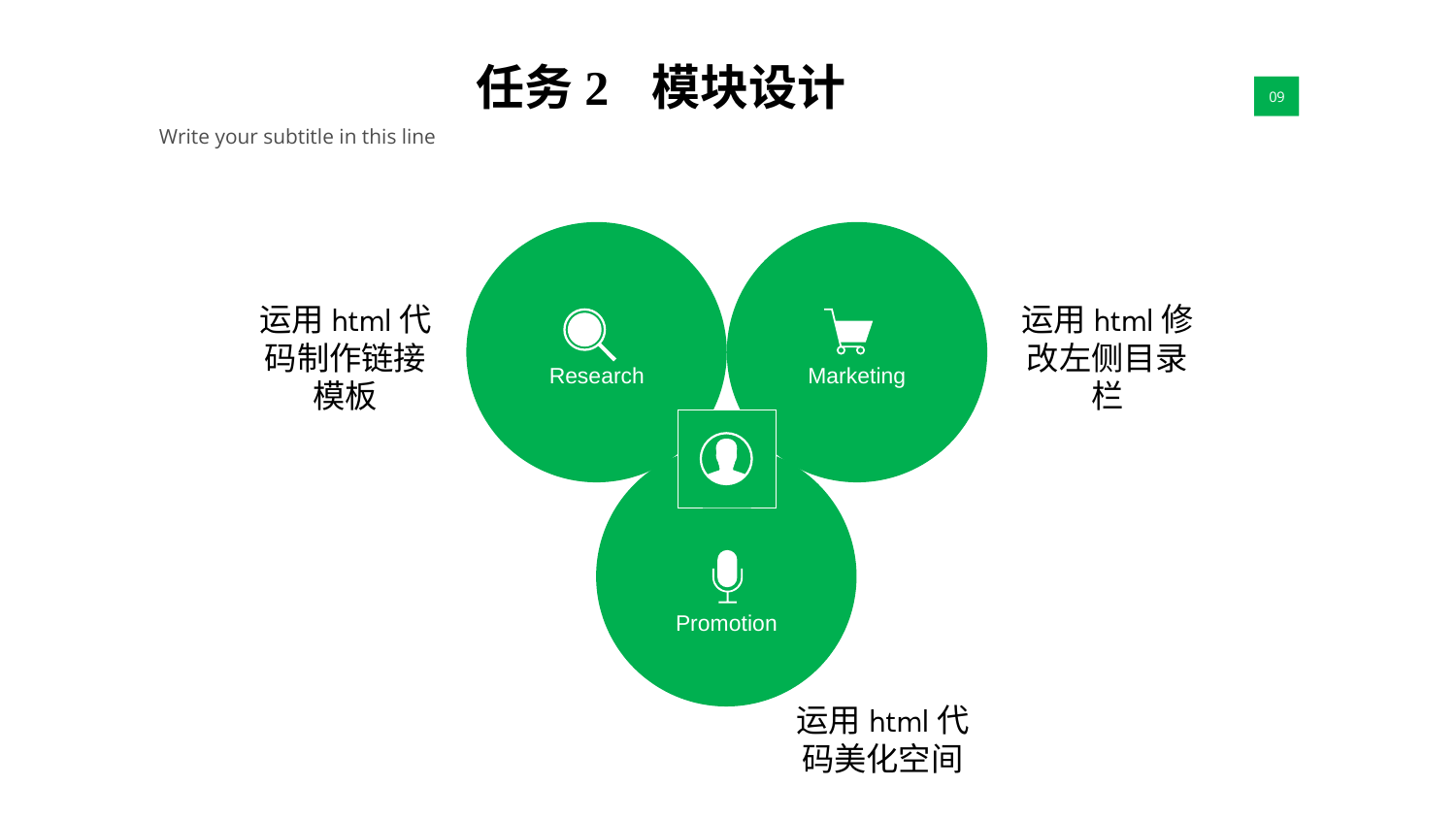

任务2  模块设计

01
09
Write your subtitle in this line

Research

Marketing
运用html代码制作链接模板
运用html修改左侧目录栏

Promotion
运用html代码美化空间